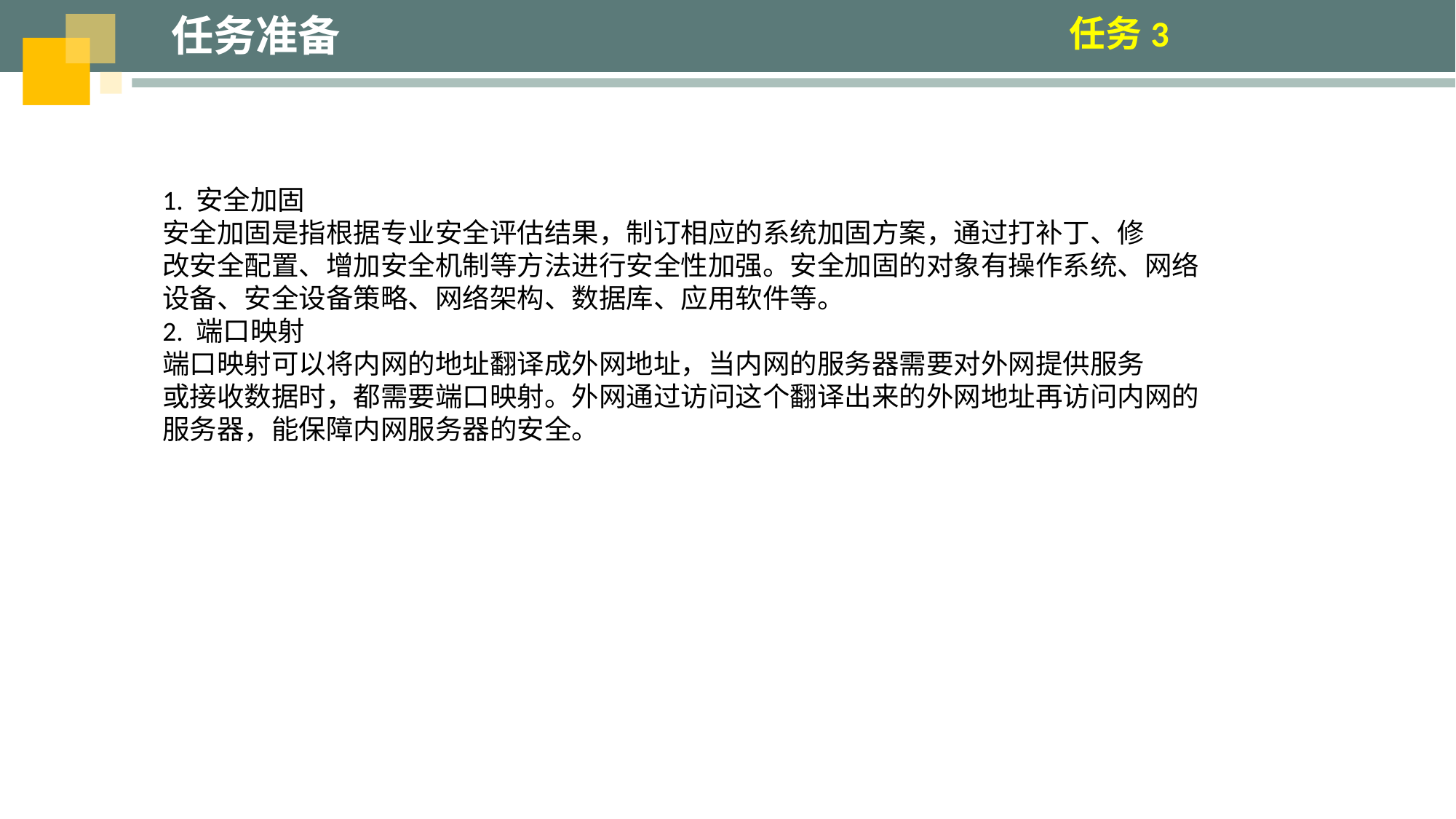

任务准备
任务3

1. 安全加固
安全加固是指根据专业安全评估结果，制订相应的系统加固方案，通过打补丁、修
改安全配置、增加安全机制等方法进行安全性加强。安全加固的对象有操作系统、网络
设备、安全设备策略、网络架构、数据库、应用软件等。
2. 端口映射
端口映射可以将内网的地址翻译成外网地址，当内网的服务器需要对外网提供服务
或接收数据时，都需要端口映射。外网通过访问这个翻译出来的外网地址再访问内网的
服务器，能保障内网服务器的安全。